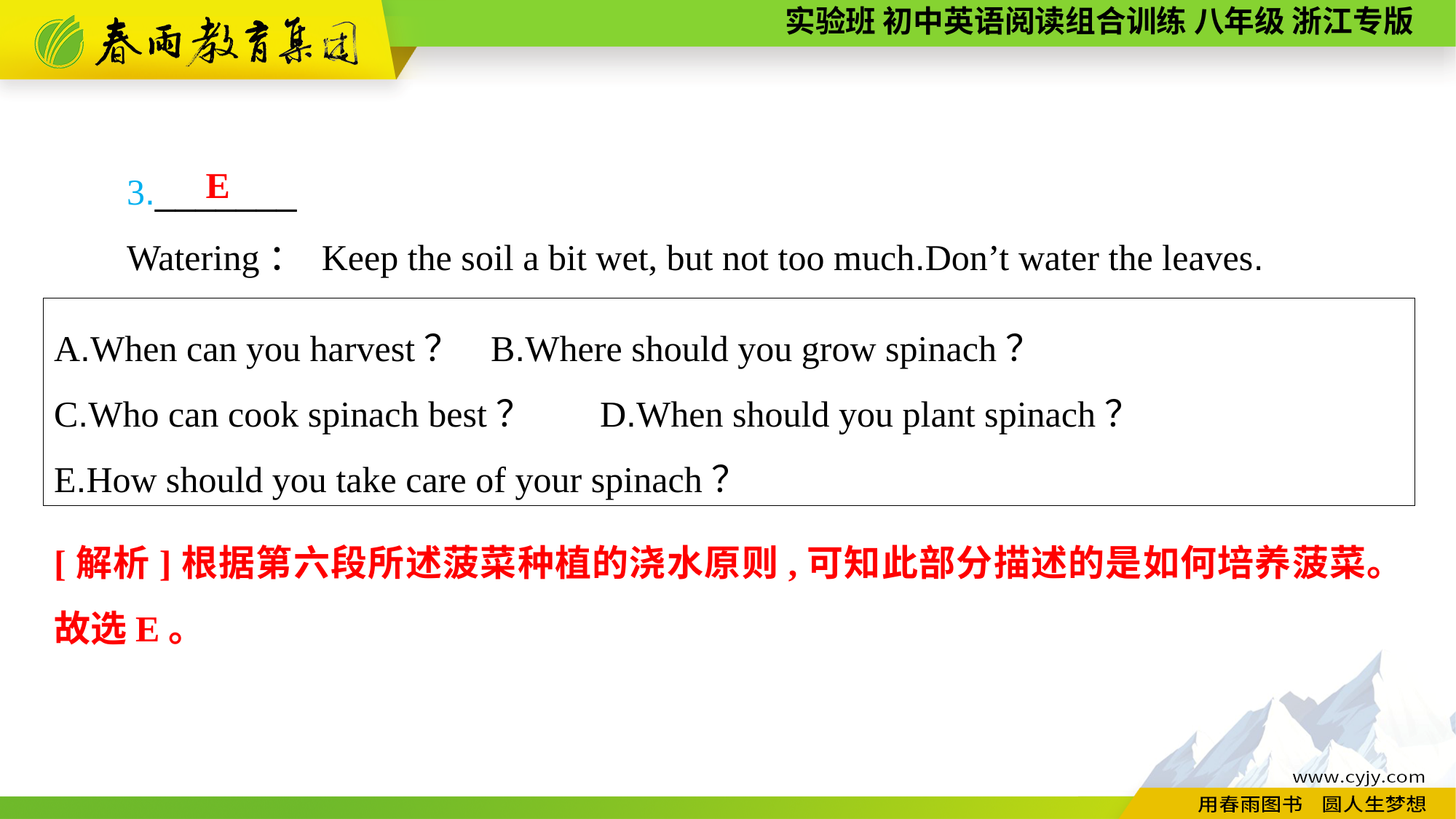

3._______
Watering： Keep the soil a bit wet, but not too much.Don’t water the leaves.
E
A.When can you harvest？	B.Where should you grow spinach？
C.Who can cook spinach best？	D.When should you plant spinach？
E.How should you take care of your spinach？
[解析]根据第六段所述菠菜种植的浇水原则,可知此部分描述的是如何培养菠菜。故选E。